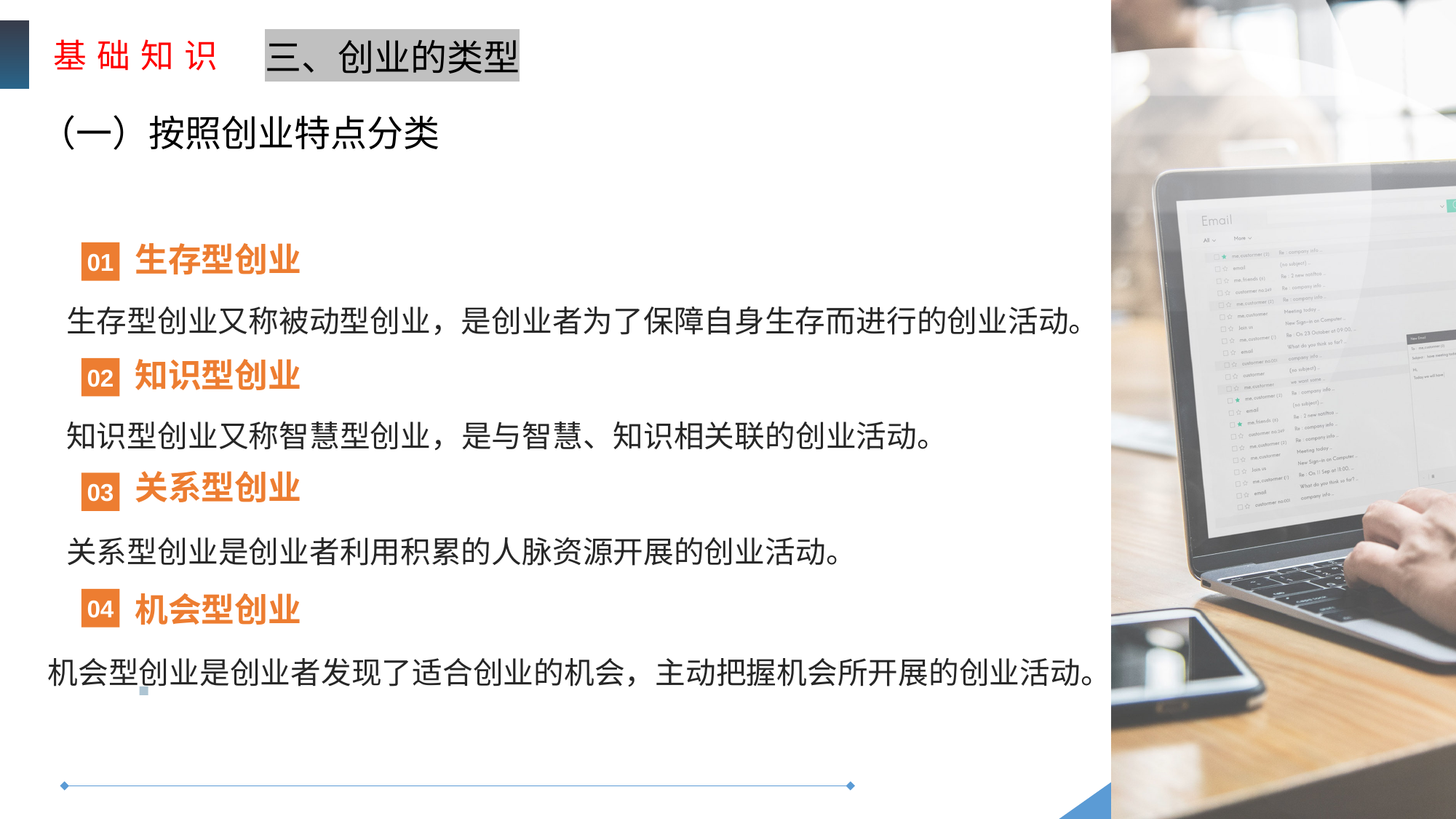

基 础 知 识

三、创业的类型
（一）按照创业特点分类
01
生存型创业
生存型创业又称被动型创业，是创业者为了保障自身生存而进行的创业活动。
02
知识型创业
知识型创业又称智慧型创业，是与智慧、知识相关联的创业活动。
关系型创业
03
关系型创业是创业者利用积累的人脉资源开展的创业活动。
04
机会型创业
机会型创业是创业者发现了适合创业的机会，主动把握机会所开展的创业活动。